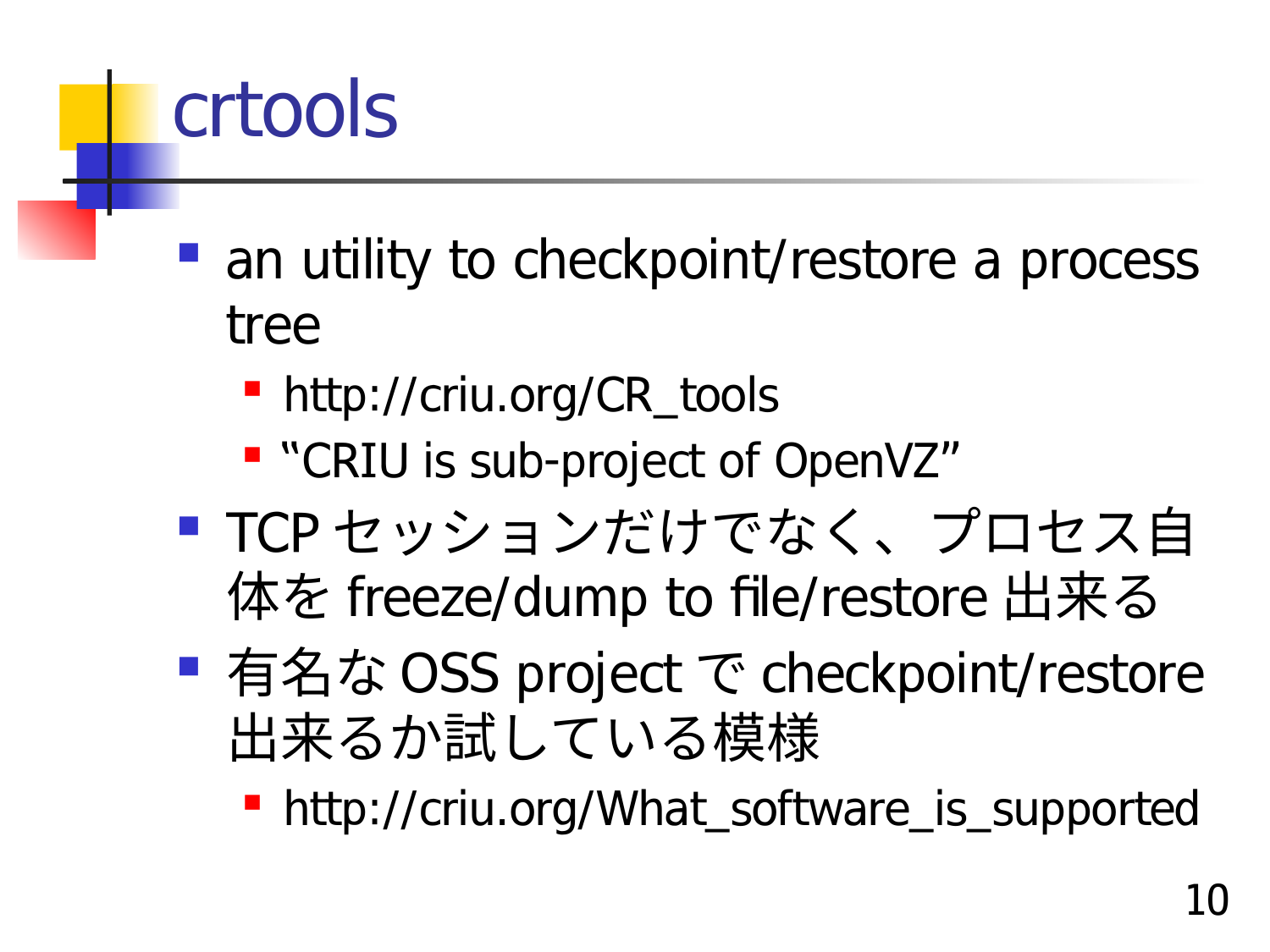

# crtools
an utility to checkpoint/restore a process tree
http://criu.org/CR_tools
“CRIU is sub-project of OpenVZ”
TCPセッションだけでなく、プロセス自体をfreeze/dump to file/restore出来る
有名なOSS projectでcheckpoint/restore出来るか試している模様
http://criu.org/What_software_is_supported
10